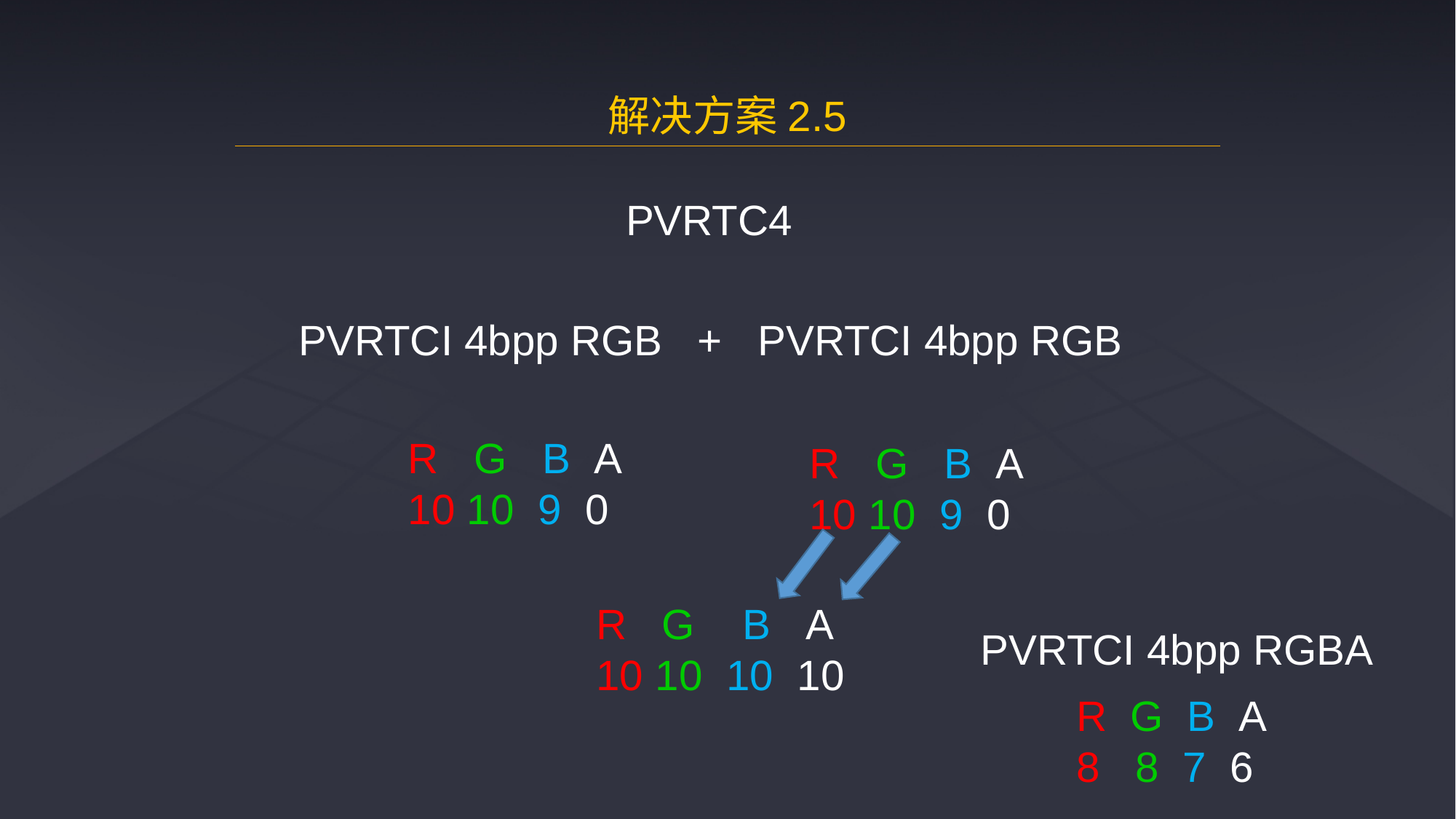

解决方案2.5

PVRTC4
PVRTCI 4bpp RGB   +   PVRTCI 4bpp RGB
R   G   B  A
10 10  9  0
R   G   B  A
10 10  9  0

R   G    B   A
10 10  10  10
PVRTCI 4bpp RGBA
R  G  B  A
8   8  7  6